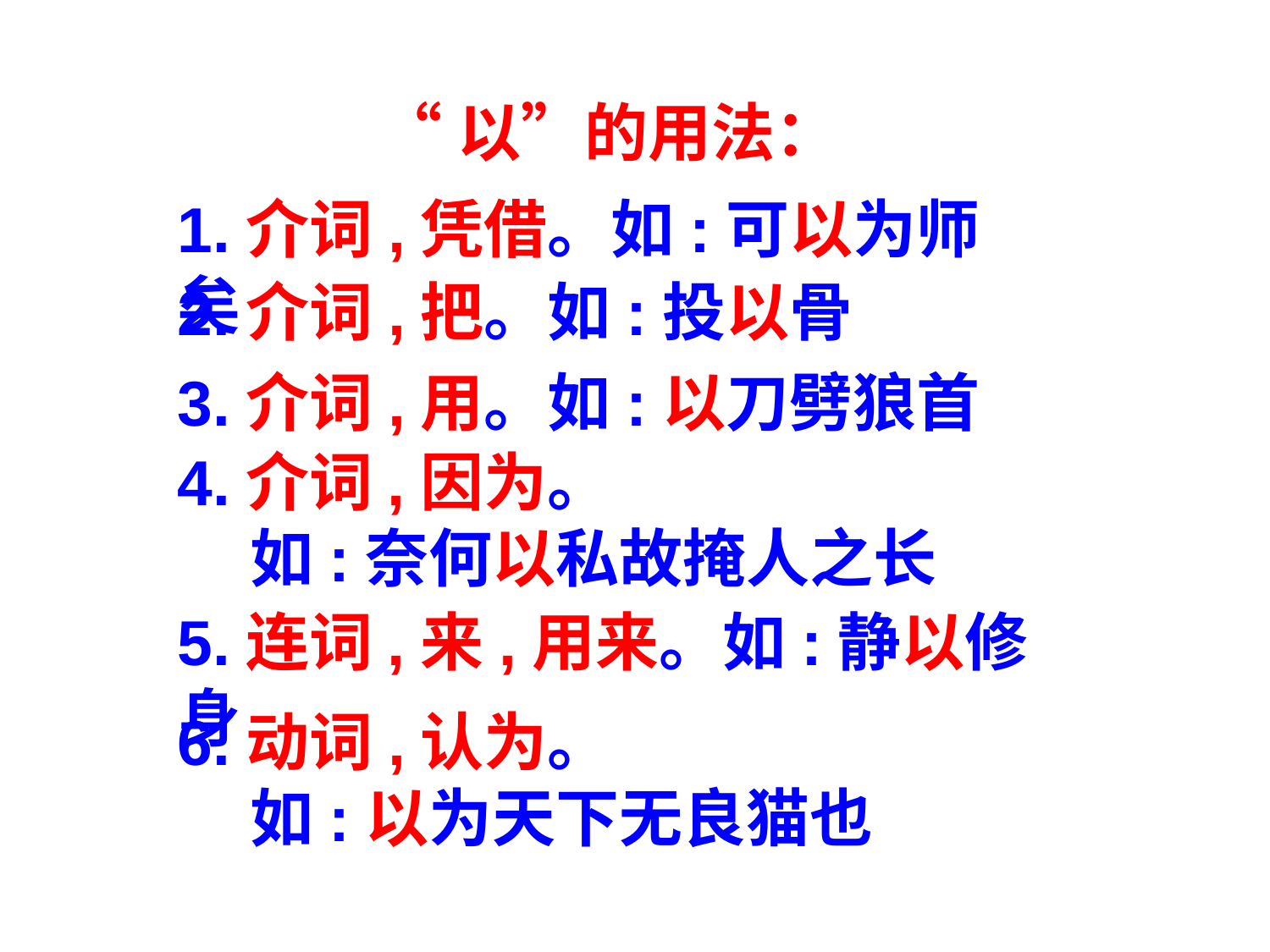

“以”的用法：
1.介词,凭借。如:可以为师矣
2.介词,把。如:投以骨
3.介词,用。如:以刀劈狼首
4.介词,因为。
    如:奈何以私故掩人之长
5.连词,来,用来。如:静以修身
6.动词,认为。
    如:以为天下无良猫也